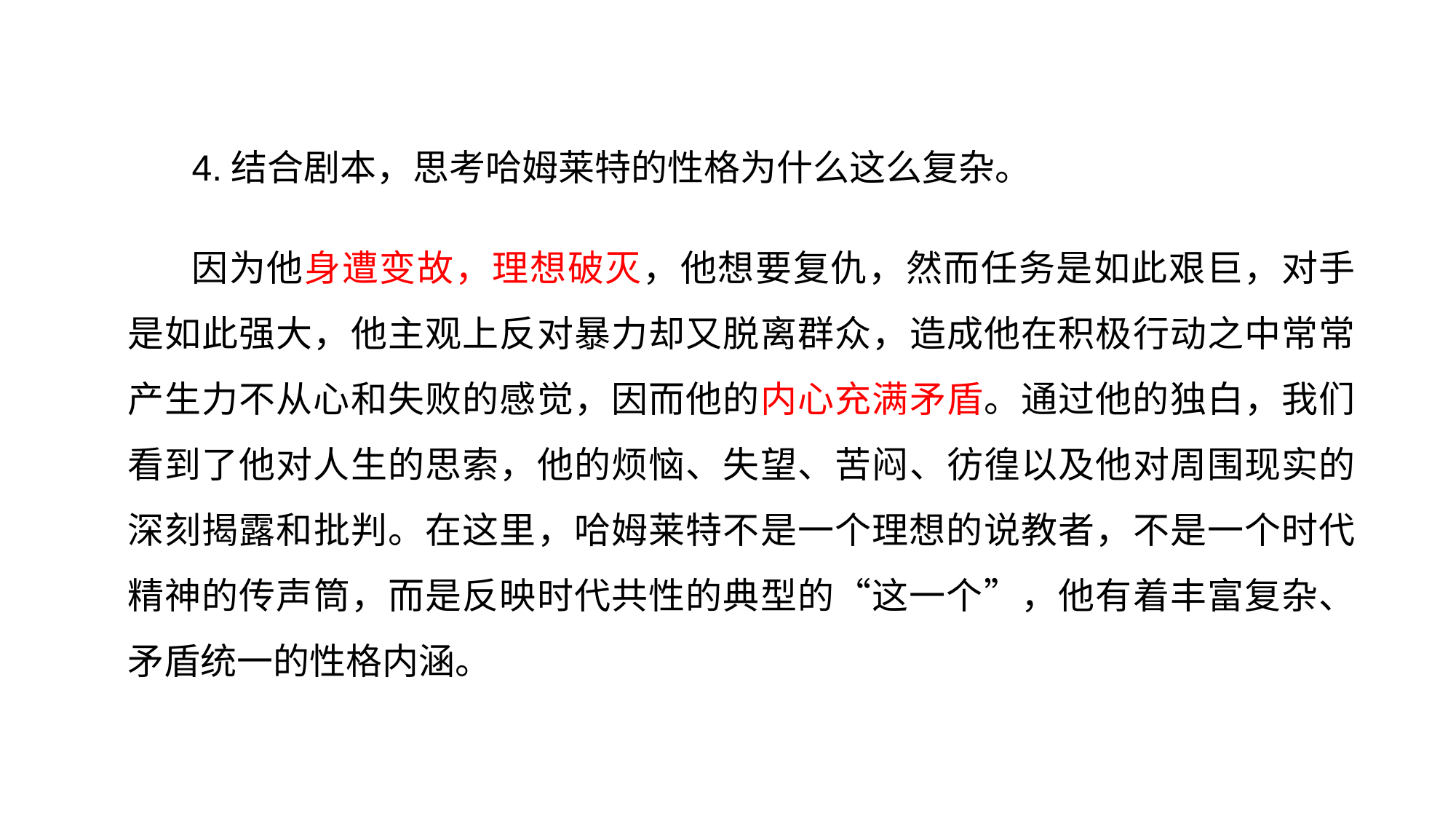

4.结合剧本，思考哈姆莱特的性格为什么这么复杂。
因为他身遭变故，理想破灭，他想要复仇，然而任务是如此艰巨，对手是如此强大，他主观上反对暴力却又脱离群众，造成他在积极行动之中常常产生力不从心和失败的感觉，因而他的内心充满矛盾。通过他的独白，我们看到了他对人生的思索，他的烦恼、失望、苦闷、彷徨以及他对周围现实的深刻揭露和批判。在这里，哈姆莱特不是一个理想的说教者，不是一个时代精神的传声筒，而是反映时代共性的典型的“这一个”，他有着丰富复杂、矛盾统一的性格内涵。